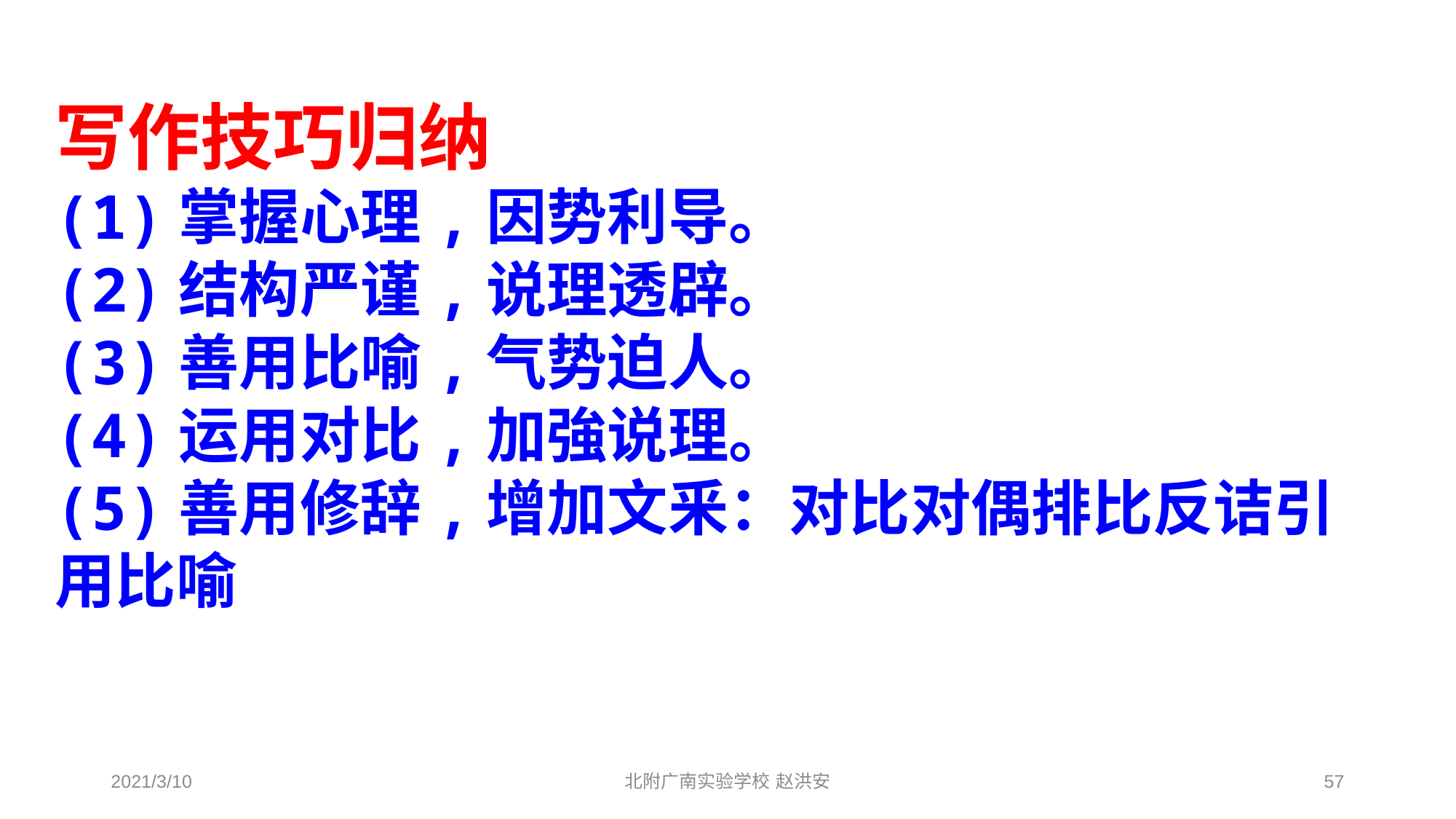

写作技巧归纳
(1)掌握心理,因势利导。
(2)结构严谨,说理透辟。
(3)善用比喻,气势迫人。
(4)运用对比,加強说理。
(5)善用修辞,增加文釆：对比对偶排比反诘引用比喻
2021/3/10
北附广南实验学校 赵洪安
57